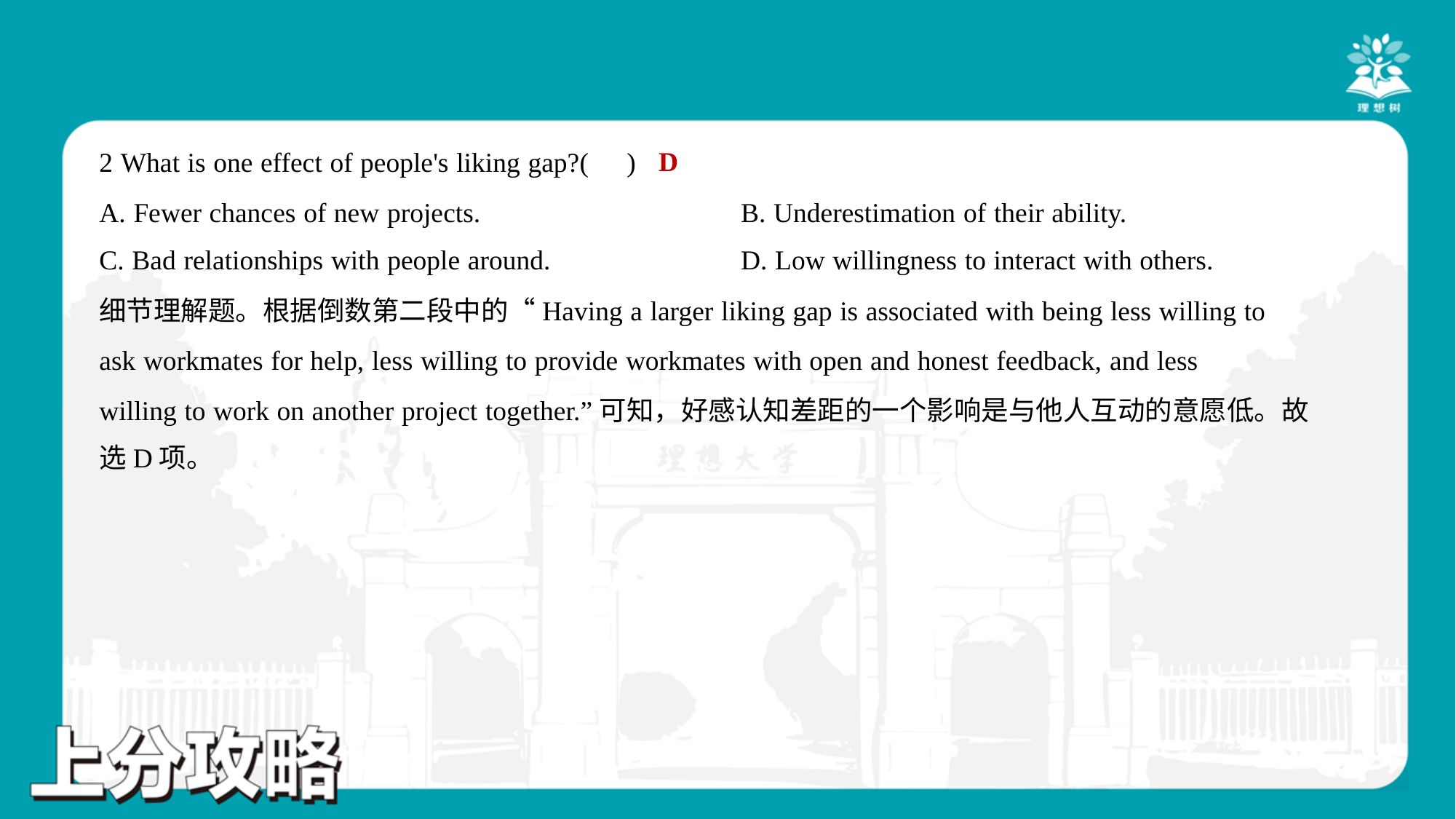

D
2 What is one effect of people's liking gap?(     )
A. Fewer chances of new projects.	B. Underestimation of their ability.
C. Bad relationships with people around.	D. Low willingness to interact with others.
细节理解题。根据倒数第二段中的“Having a larger liking gap is associated with being less willing to
ask workmates for help, less willing to provide workmates with open and honest feedback, and less
willing to work on another project together.”可知，好感认知差距的一个影响是与他人互动的意愿低。故
选D项。